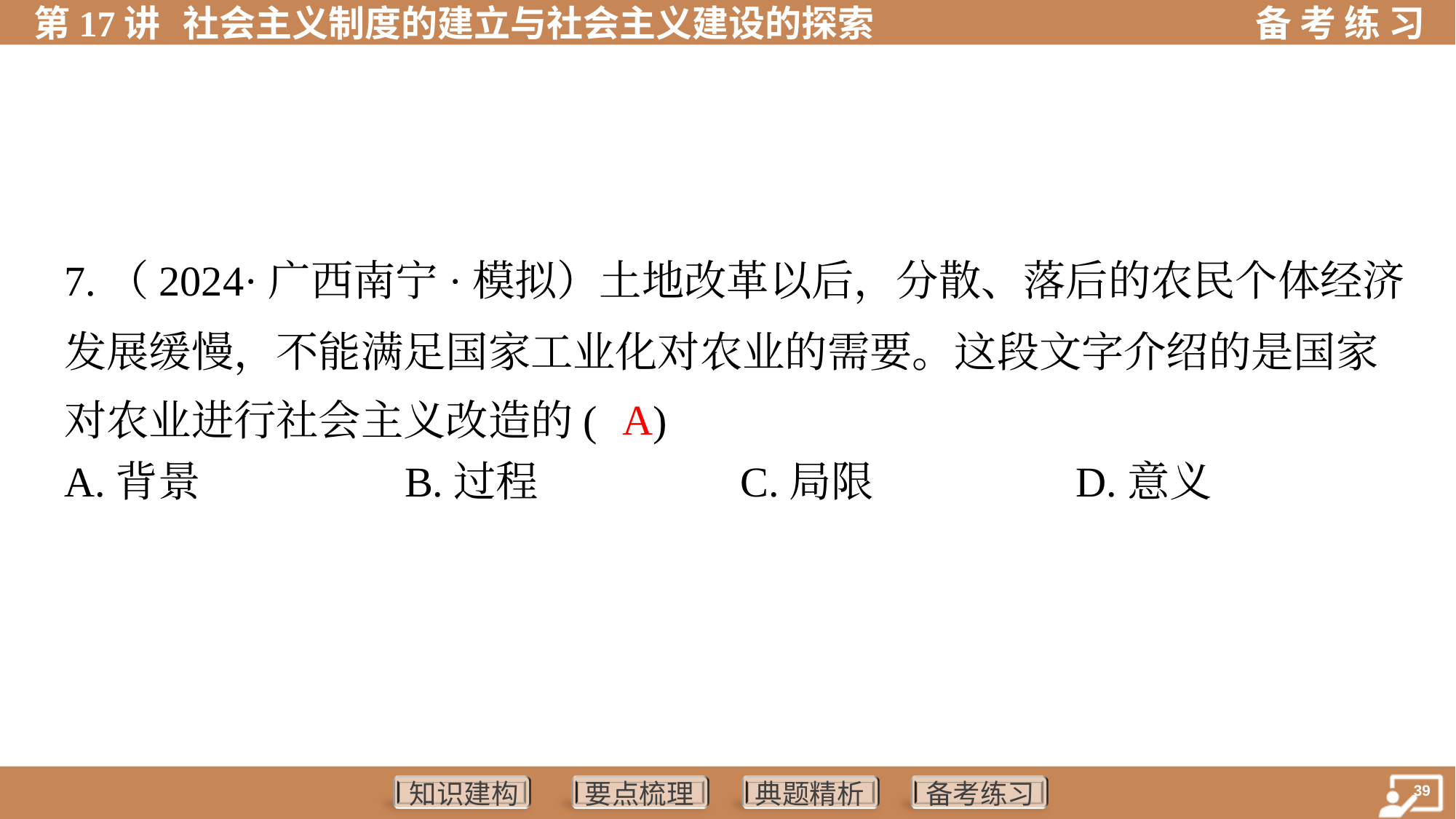

7.（2024·广西南宁·模拟）土地改革以后，分散、落后的农民个体经济
发展缓慢，不能满足国家工业化对农业的需要。这段文字介绍的是国家
对农业进行社会主义改造的(     )
A
A.背景	B.过程	C.局限	D.意义